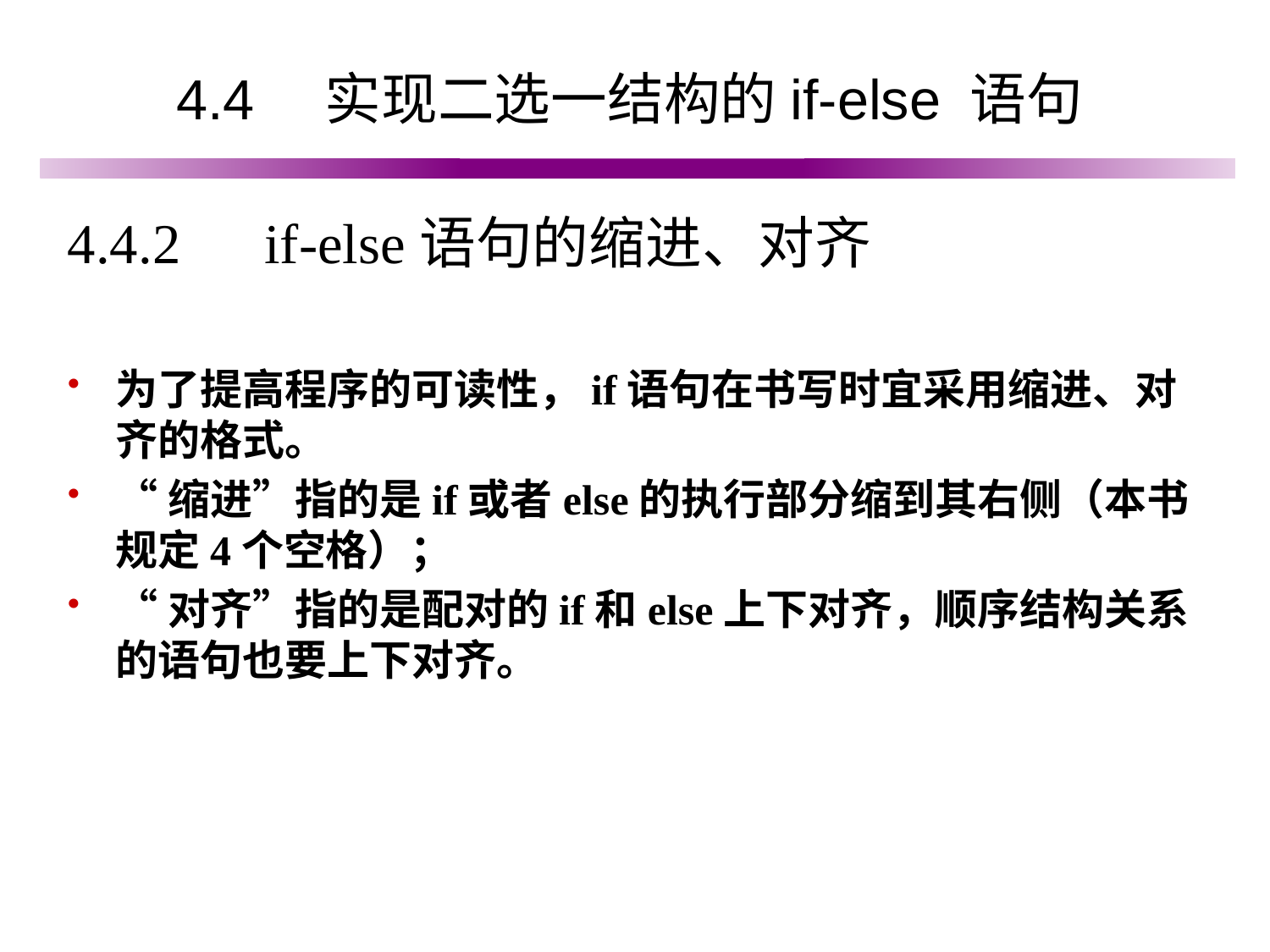

# 4.4　实现二选一结构的if-else 语句
4.4.2　if-else语句的缩进、对齐

为了提高程序的可读性，if语句在书写时宜采用缩进、对齐的格式。
“缩进”指的是if或者else的执行部分缩到其右侧（本书规定4个空格）；
“对齐”指的是配对的if和else上下对齐，顺序结构关系的语句也要上下对齐。